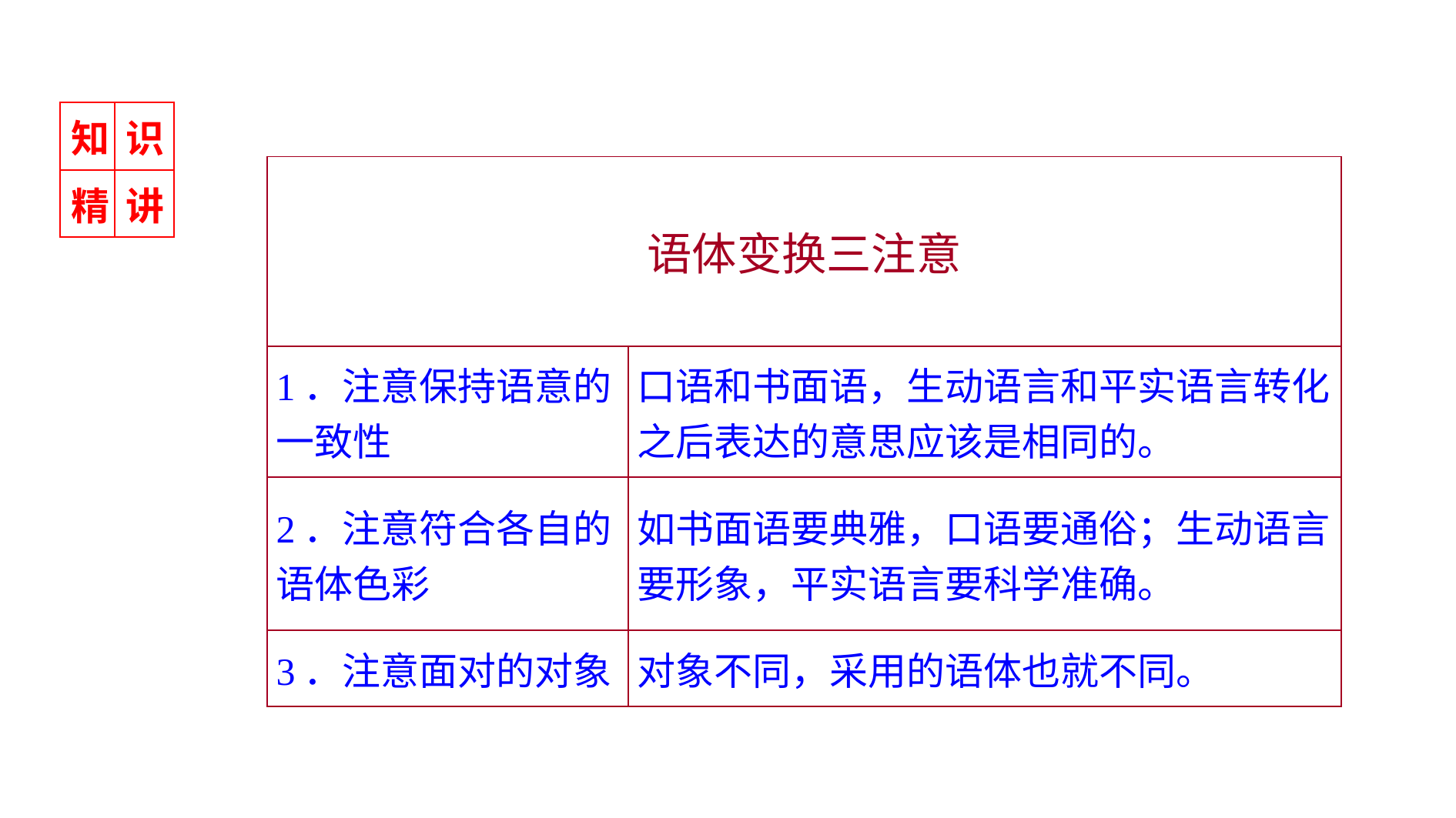

| 知 | 识 |
| --- | --- |
| 精 | 讲 |

| 语体变换三注意 |  |
| --- | --- |
| 1．注意保持语意的一致性 | 口语和书面语，生动语言和平实语言转化之后表达的意思应该是相同的。 |
| 2．注意符合各自的语体色彩 | 如书面语要典雅，口语要通俗；生动语言要形象，平实语言要科学准确。 |
| 3．注意面对的对象 | 对象不同，采用的语体也就不同。 |